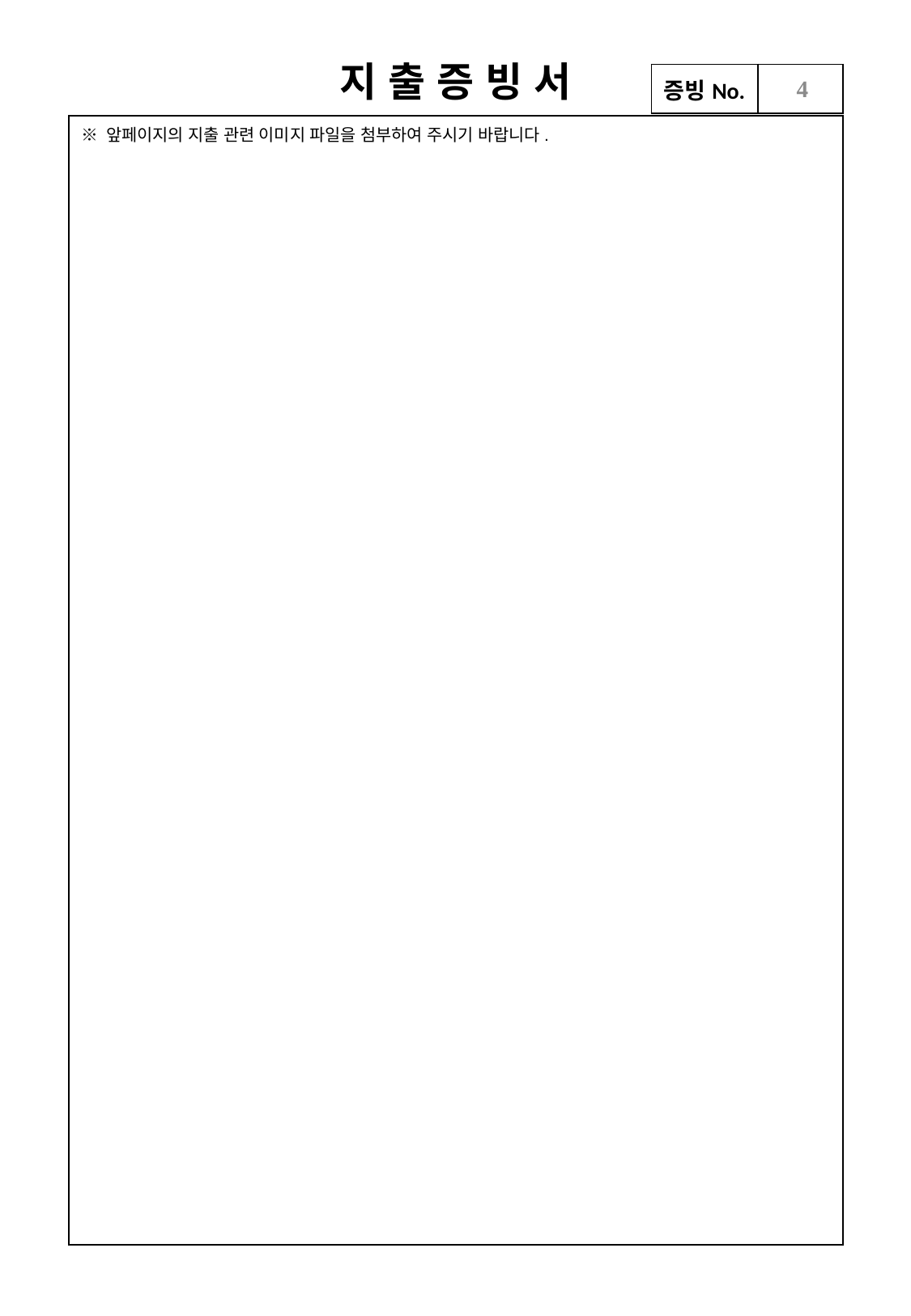

4
| ※ 앞페이지의 지출 관련 이미지 파일을 첨부하여 주시기 바랍니다. |
| --- |